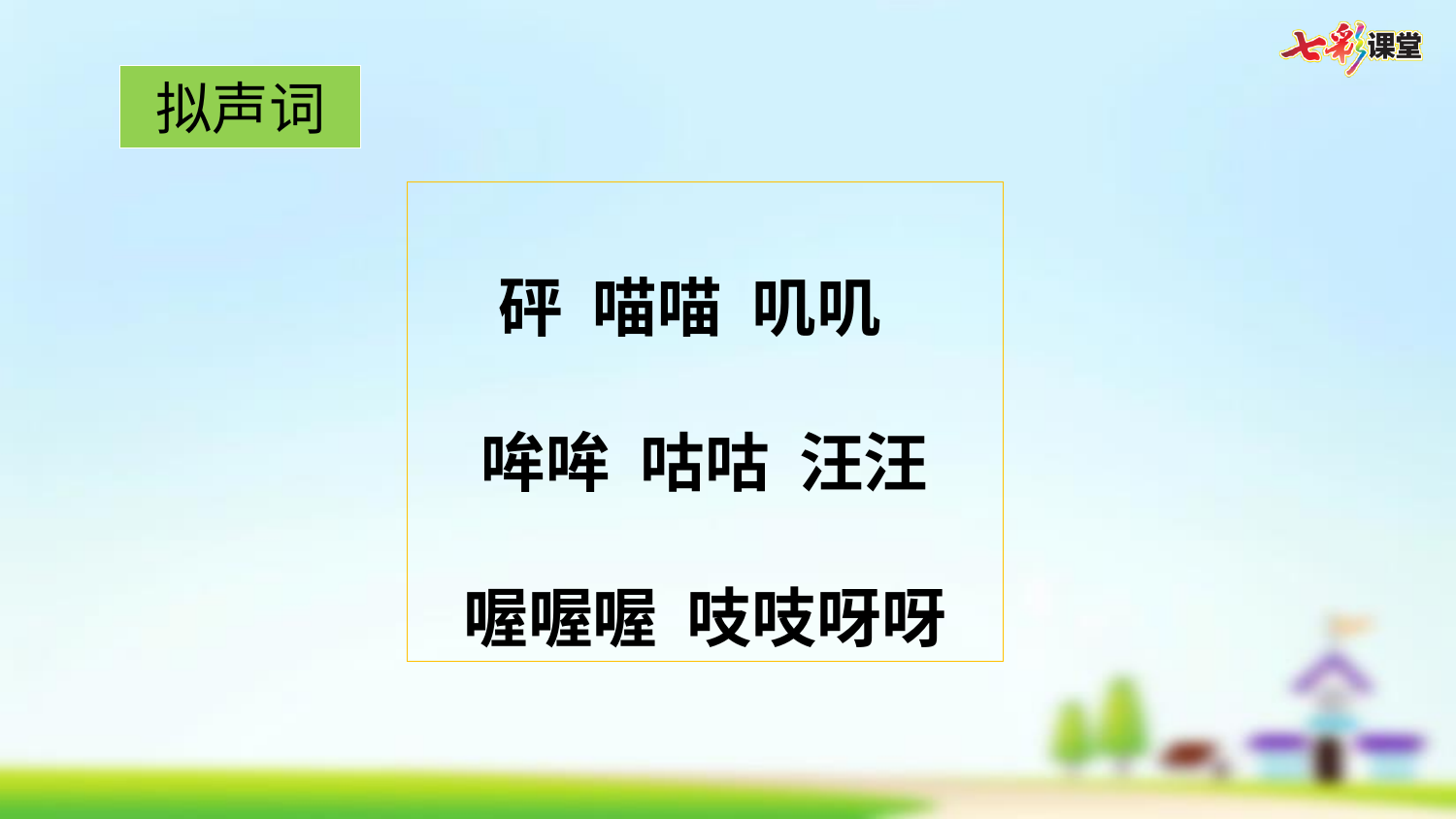

拟声词
砰  喵喵  叽叽
哞哞  咕咕  汪汪
喔喔喔  吱吱呀呀